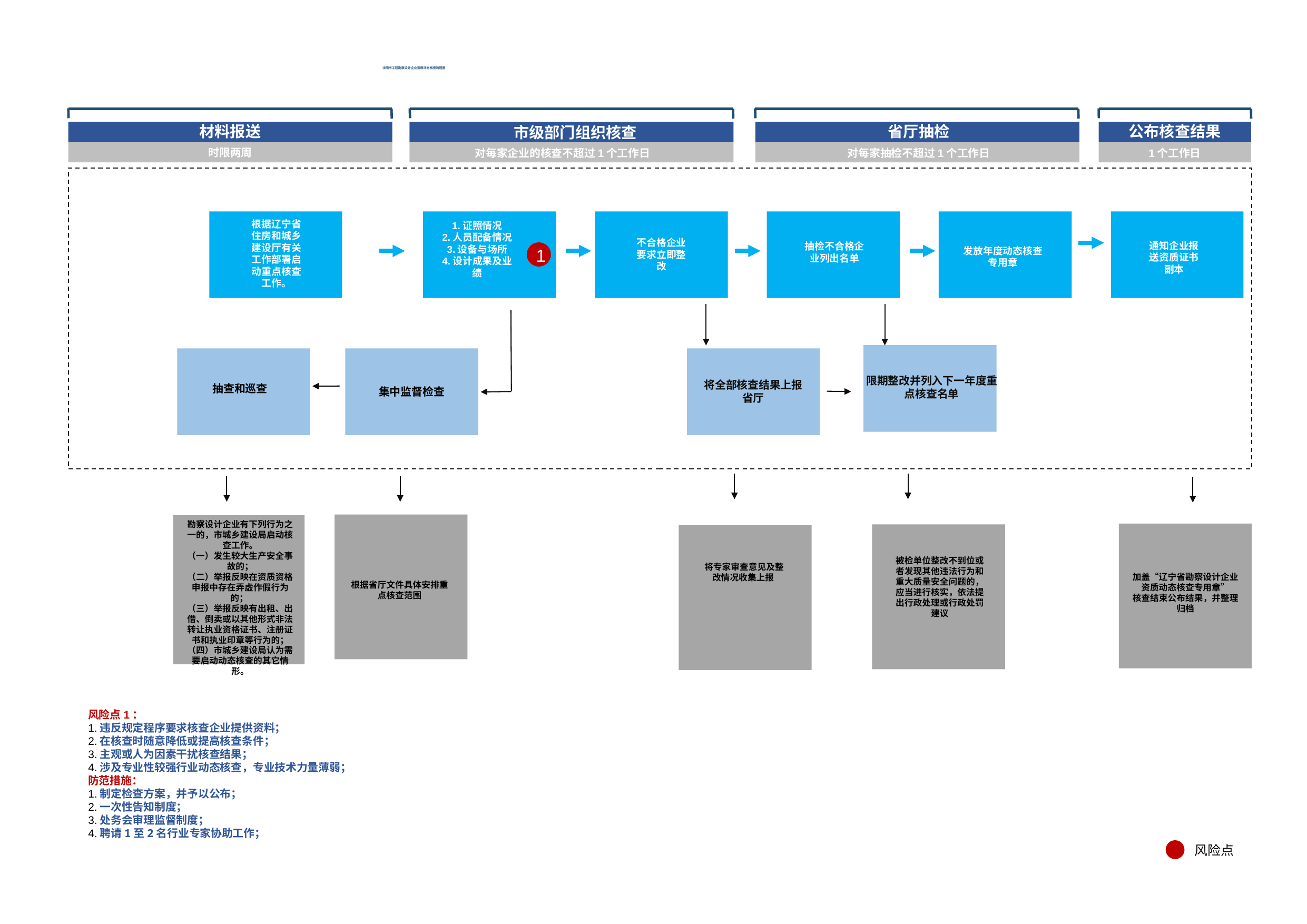

# 沈阳市工程勘察设计企业资质动态核查流程图
材料报送

省厅抽检
公布核查结果
市级部门组织核查

时限两周
对每家企业的核查不超过1个工作日
对每家抽检不超过1个工作日
1个工作日

根据辽宁省住房和城乡建设厅有关工作部署启动重点核查工作。
1.证照情况
2.人员配备情况
3.设备与场所
4.设计成果及业绩

不合格企业要求立即整改
通知企业报送资质证书副本
抽检不合格企业列出名单
1

发放年度动态核查专用章
XXXXX

限期整改并列入下一年度重点核查名单
将全部核查结果上报省厅
抽查和巡查
集中监督检查

勘察设计企业有下列行为之一的，市城乡建设局启动核查工作。
（一）发生较大生产安全事故的；
（二）举报反映在资质资格申报中存在弄虚作假行为的；
（三）举报反映有出租、出借、倒卖或以其他形式非法转让执业资格证书、注册证书和执业印章等行为的；
（四）市城乡建设局认为需要启动动态核查的其它情形。

被检单位整改不到位或者发现其他违法行为和重大质量安全问题的，应当进行核实，依法提出行政处理或行政处罚建议
将专家审查意见及整改情况收集上报
加盖“辽宁省勘察设计企业资质动态核查专用章”
核查结束公布结果，并整理归档

根据省厅文件具体安排重点核查范围
XXXXXX
XXXXXX
XXXXXX
XXXXXX
XXX
2
风险点1：
1.违反规定程序要求核查企业提供资料；
2.在核查时随意降低或提高核查条件；
3.主观或人为因素干扰核查结果；
4.涉及专业性较强行业动态核查，专业技术力量薄弱；
防范措施：
1.制定检查方案，并予以公布；
2.一次性告知制度；
3.处务会审理监督制度；
4.聘请1至2名行业专家协助工作；
风险点